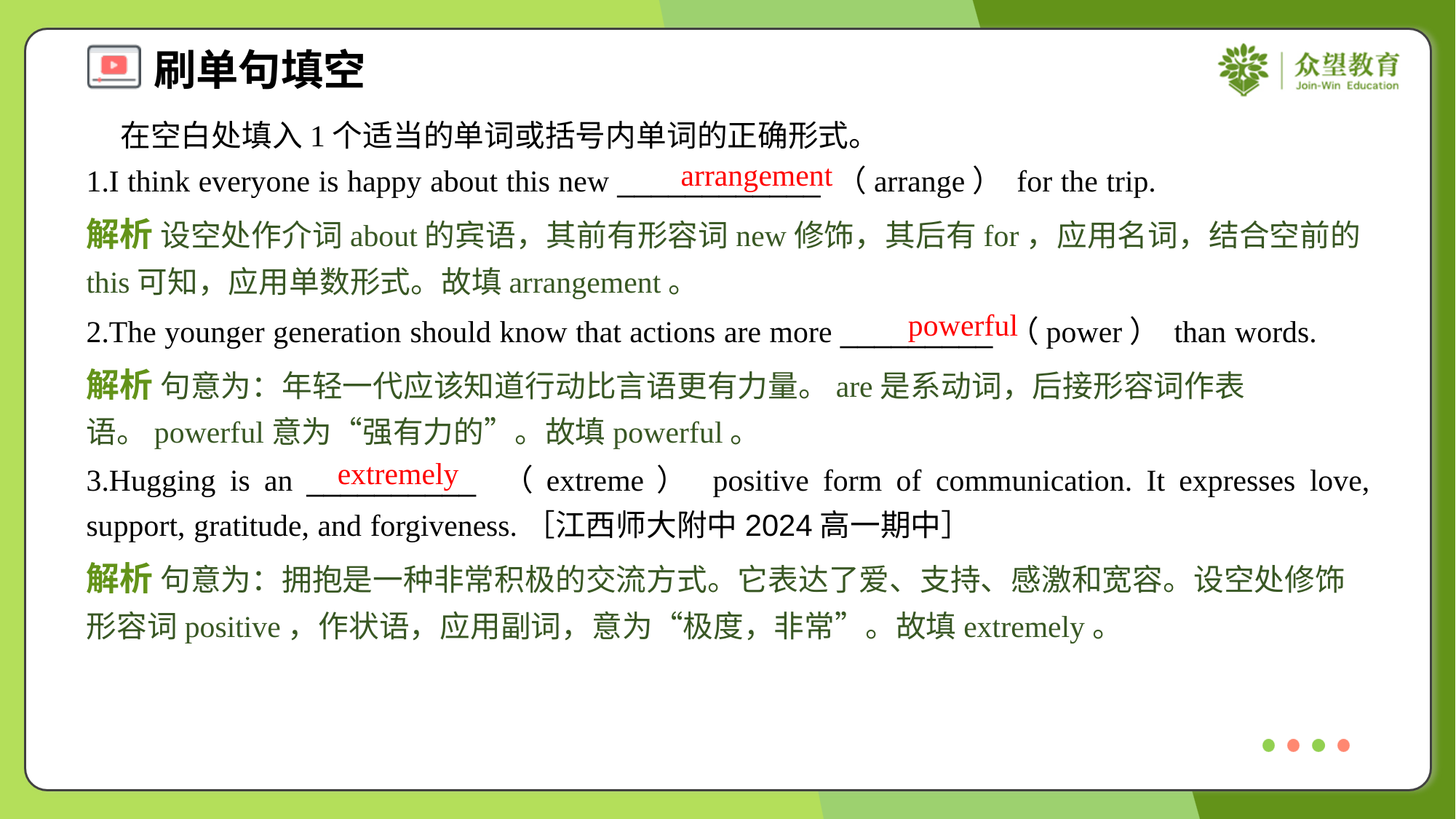

在空白处填入1个适当的单词或括号内单词的正确形式。
1.I think everyone is happy about this new ____________ （arrange） for the trip.
arrangement
解析 设空处作介词about的宾语，其前有形容词new修饰，其后有for，应用名词，结合空前的this可知，应用单数形式。故填arrangement。
powerful
2.The younger generation should know that actions are more _________ （power） than words.
解析 句意为：年轻一代应该知道行动比言语更有力量。are是系动词，后接形容词作表语。powerful意为“强有力的”。故填powerful。
extremely
3.Hugging is an __________ （extreme） positive form of communication. It expresses love, support, gratitude, and forgiveness.［江西师大附中2024高一期中］
解析 句意为：拥抱是一种非常积极的交流方式。它表达了爱、支持、感激和宽容。设空处修饰形容词positive，作状语，应用副词，意为“极度，非常”。故填extremely。